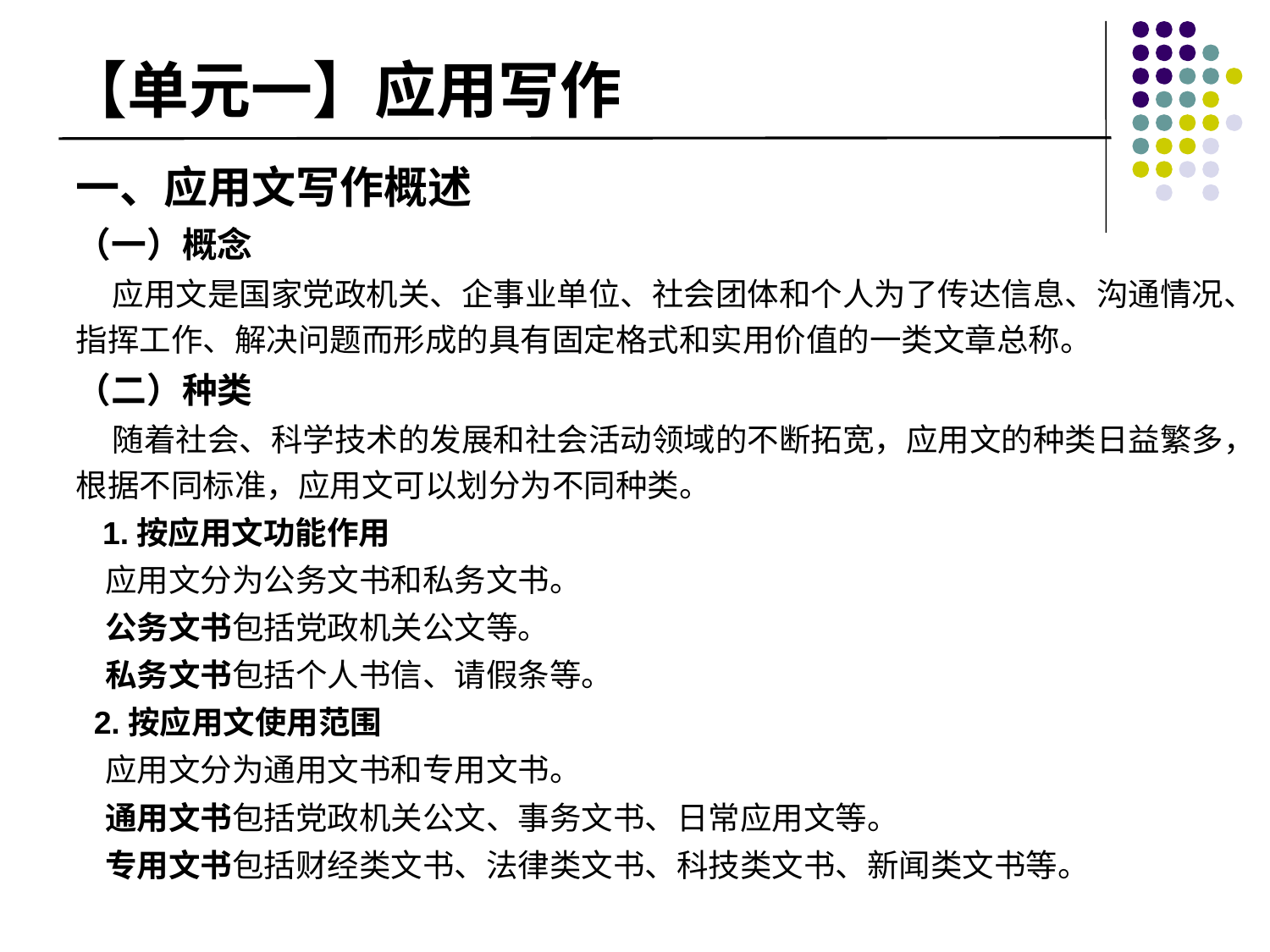

# 【单元一】应用写作
一、应用文写作概述
（一）概念
    应用文是国家党政机关、企事业单位、社会团体和个人为了传达信息、沟通情况、指挥工作、解决问题而形成的具有固定格式和实用价值的一类文章总称。
（二）种类
    随着社会、科学技术的发展和社会活动领域的不断拓宽，应用文的种类日益繁多，根据不同标准，应用文可以划分为不同种类。
   1.按应用文功能作用
   应用文分为公务文书和私务文书。
   公务文书包括党政机关公文等。
   私务文书包括个人书信、请假条等。
  2.按应用文使用范围
   应用文分为通用文书和专用文书。
   通用文书包括党政机关公文、事务文书、日常应用文等。
   专用文书包括财经类文书、法律类文书、科技类文书、新闻类文书等。